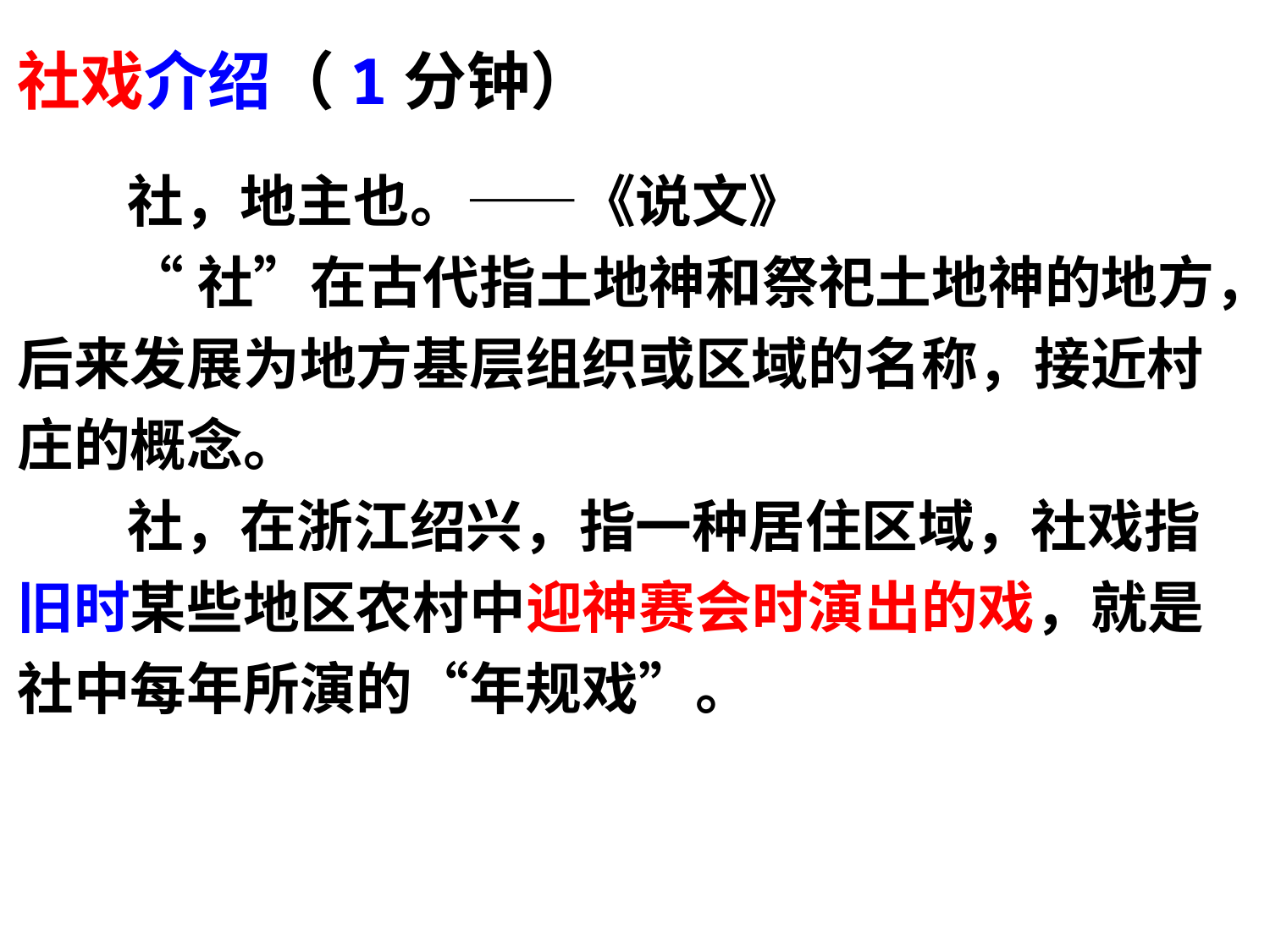

社戏介绍（1分钟）
社，地主也。——《说文》
“社”在古代指土地神和祭祀土地神的地方，后来发展为地方基层组织或区域的名称，接近村庄的概念。
社，在浙江绍兴，指一种居住区域，社戏指旧时某些地区农村中迎神赛会时演出的戏，就是社中每年所演的“年规戏”。